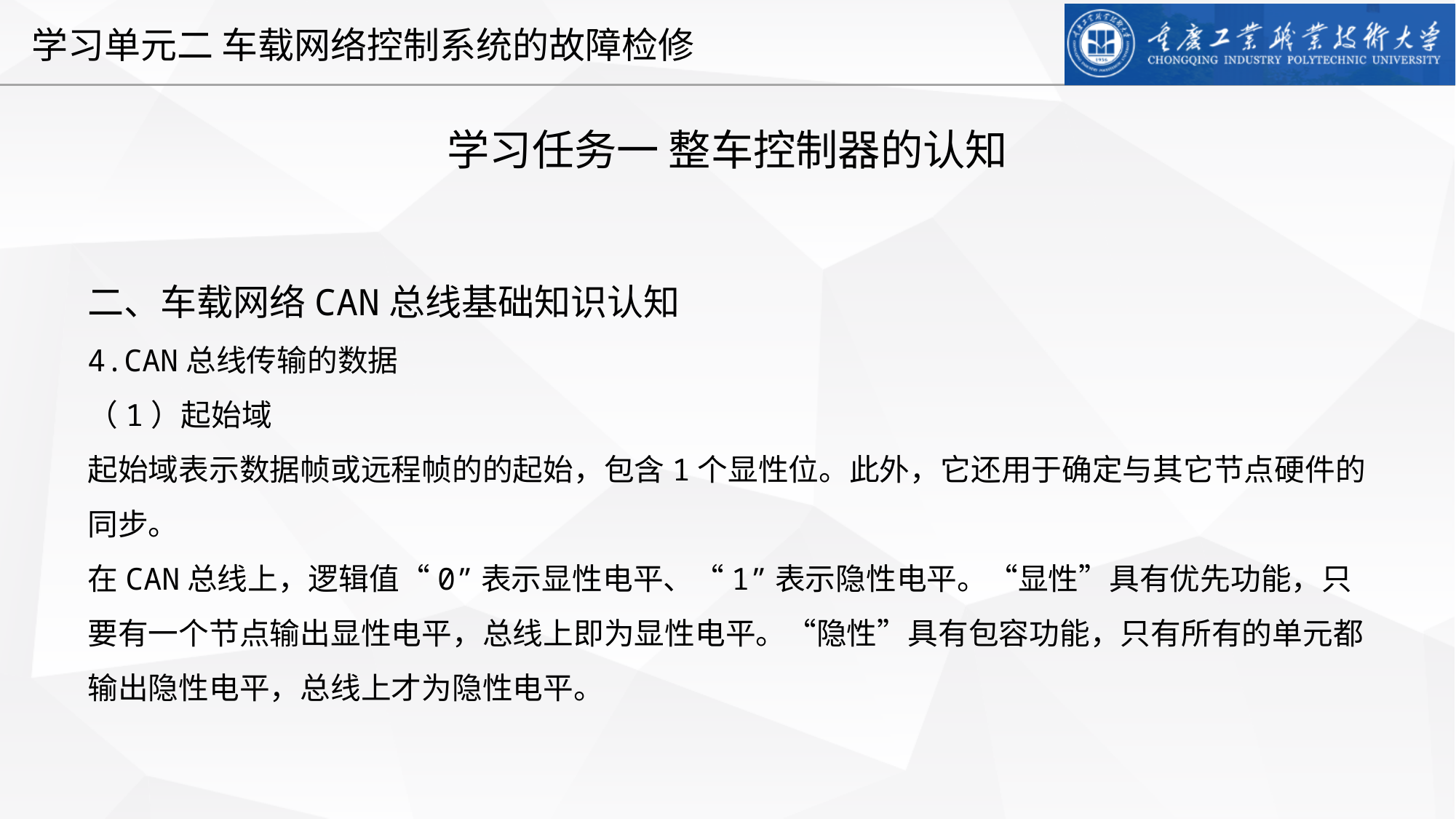

学习任务一 整车控制器的认知
二、车载网络CAN总线基础知识认知
4.CAN总线传输的数据
（1）起始域
起始域表示数据帧或远程帧的的起始，包含1个显性位。此外，它还用于确定与其它节点硬件的同步。
在CAN总线上，逻辑值“0”表示显性电平、“1”表示隐性电平。“显性”具有优先功能，只要有一个节点输出显性电平，总线上即为显性电平。“隐性”具有包容功能，只有所有的单元都输出隐性电平，总线上才为隐性电平。